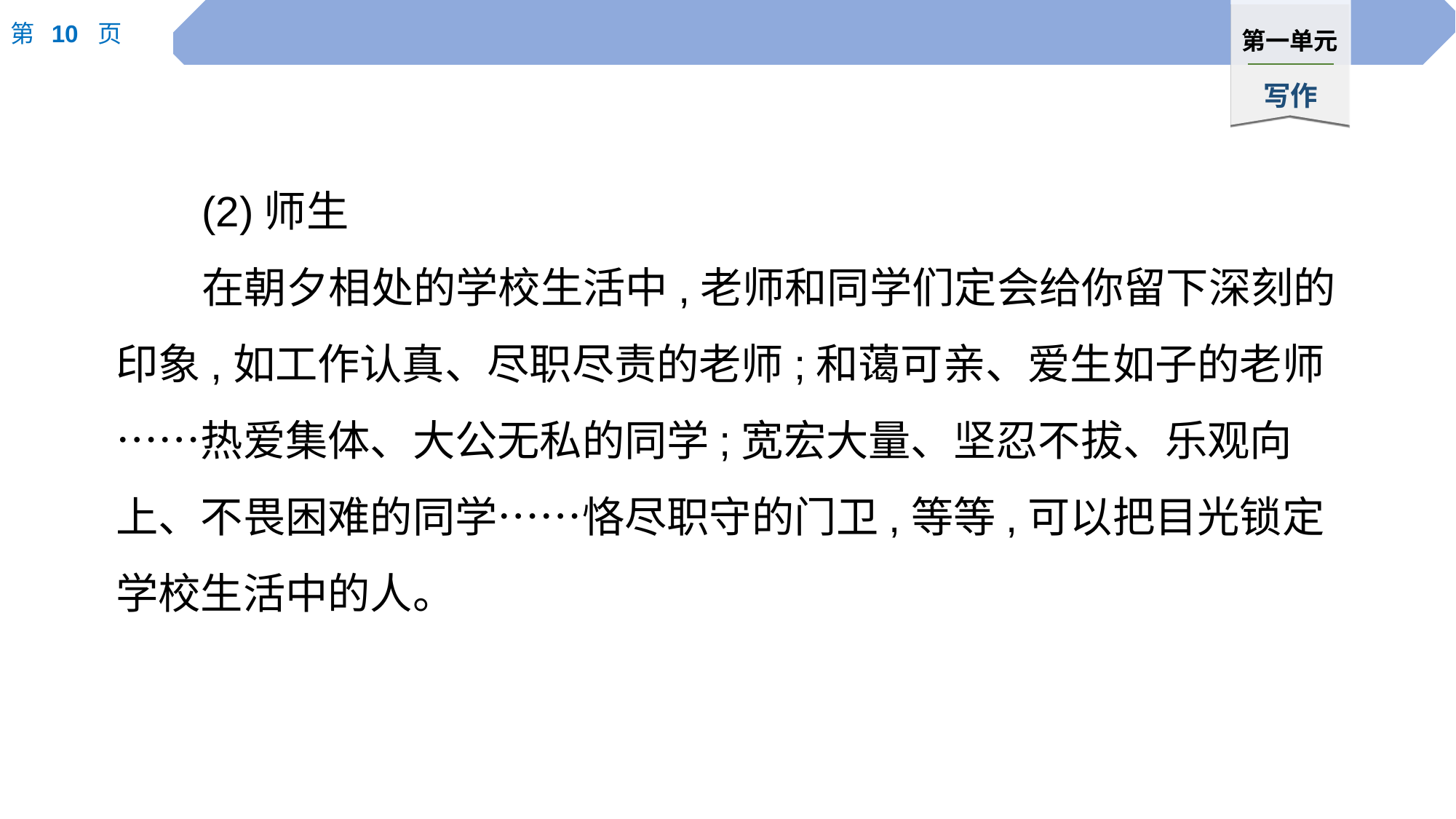

(2)师生
在朝夕相处的学校生活中,老师和同学们定会给你留下深刻的印象,如工作认真、尽职尽责的老师;和蔼可亲、爱生如子的老师……热爱集体、大公无私的同学;宽宏大量、坚忍不拔、乐观向上、不畏困难的同学……恪尽职守的门卫,等等,可以把目光锁定学校生活中的人。